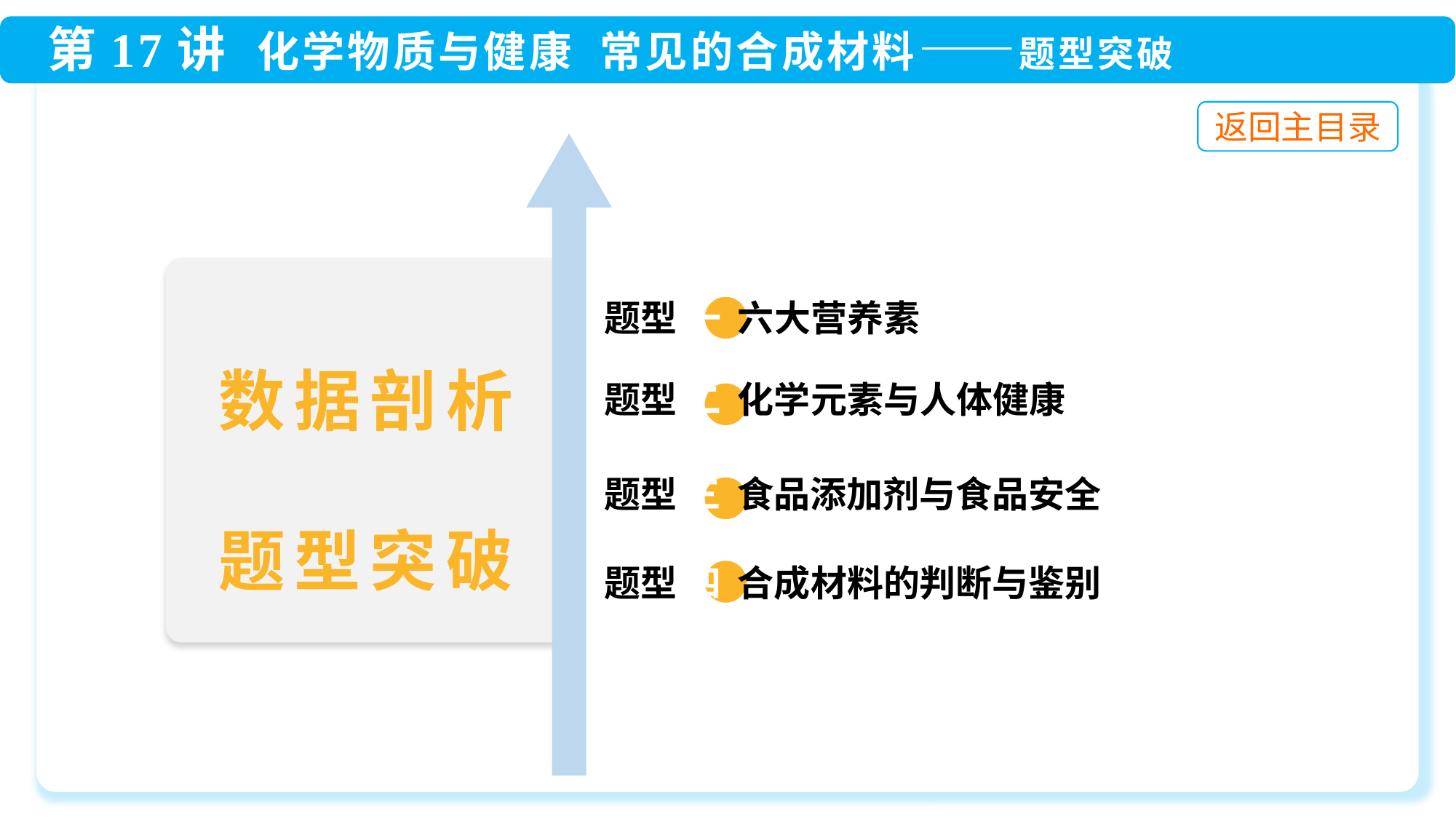

题型 一  六大营养素
  题型 二  化学元素与人体健康
  题型 三  食品添加剂与食品安全
  题型 四  合成材料的判断与鉴别

数据剖析
题型突破